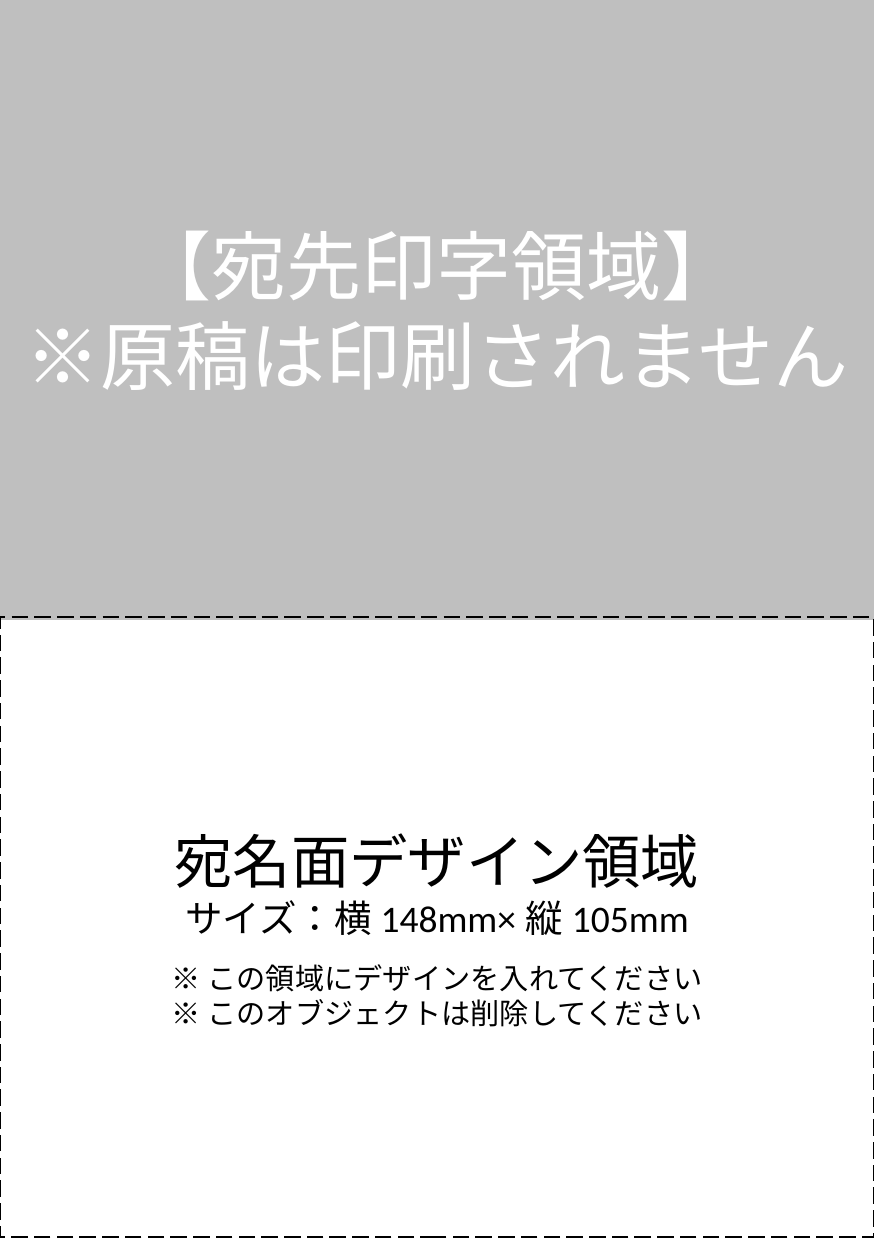

宛名面デザイン領域
サイズ：横148mm×縦105mm

※この領域にデザインを入れてください
※このオブジェクトは削除してください